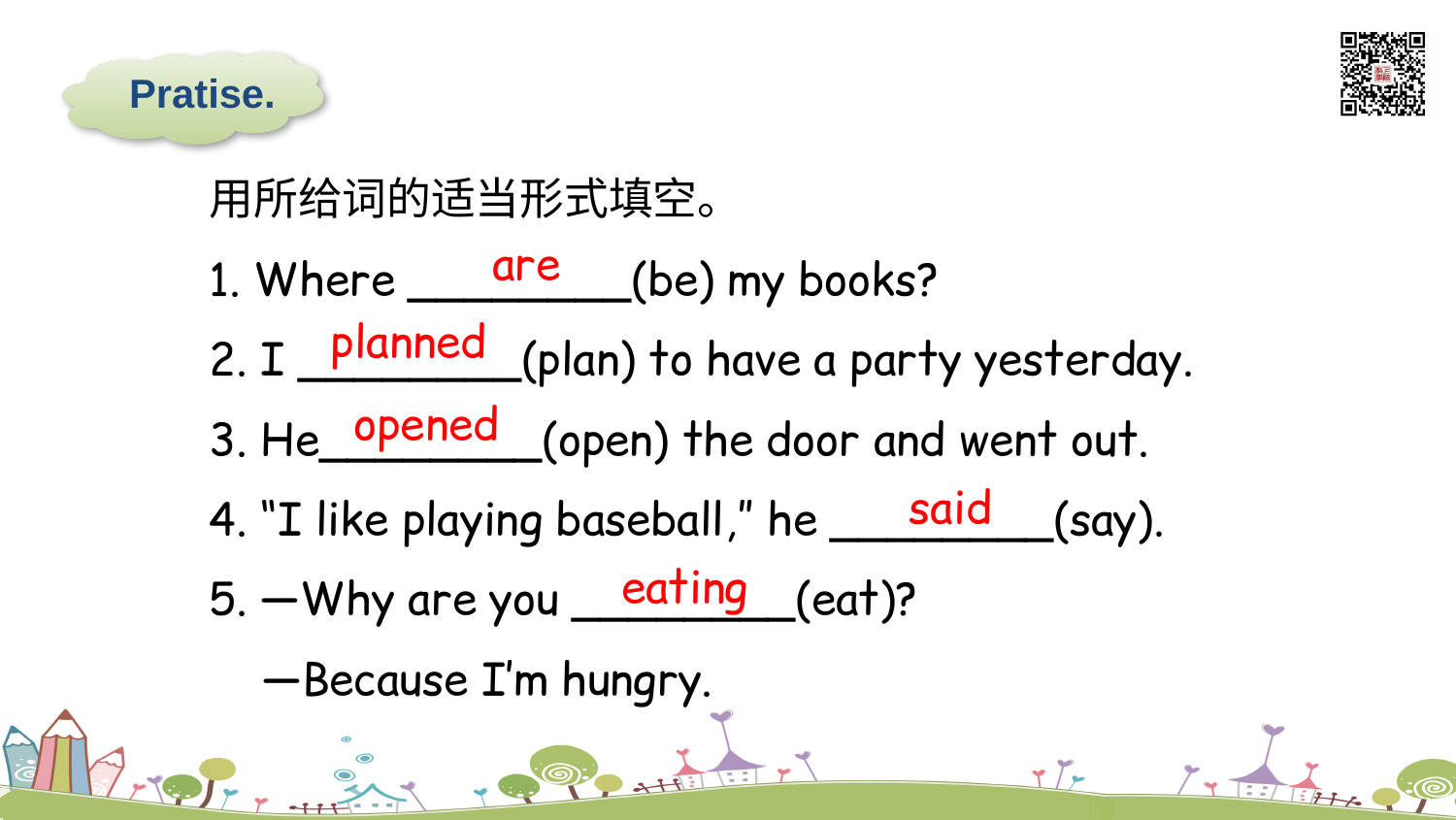

Pratise.
用所给词的适当形式填空。
1. Where ________(be) my books?
2. I ________(plan) to have a party yesterday.
3. He________(open) the door and went out.
4. “I like playing baseball,” he ________(say).
5. —Why are you ________(eat)?
    —Because I’m hungry.
are
planned
opened
said
eating